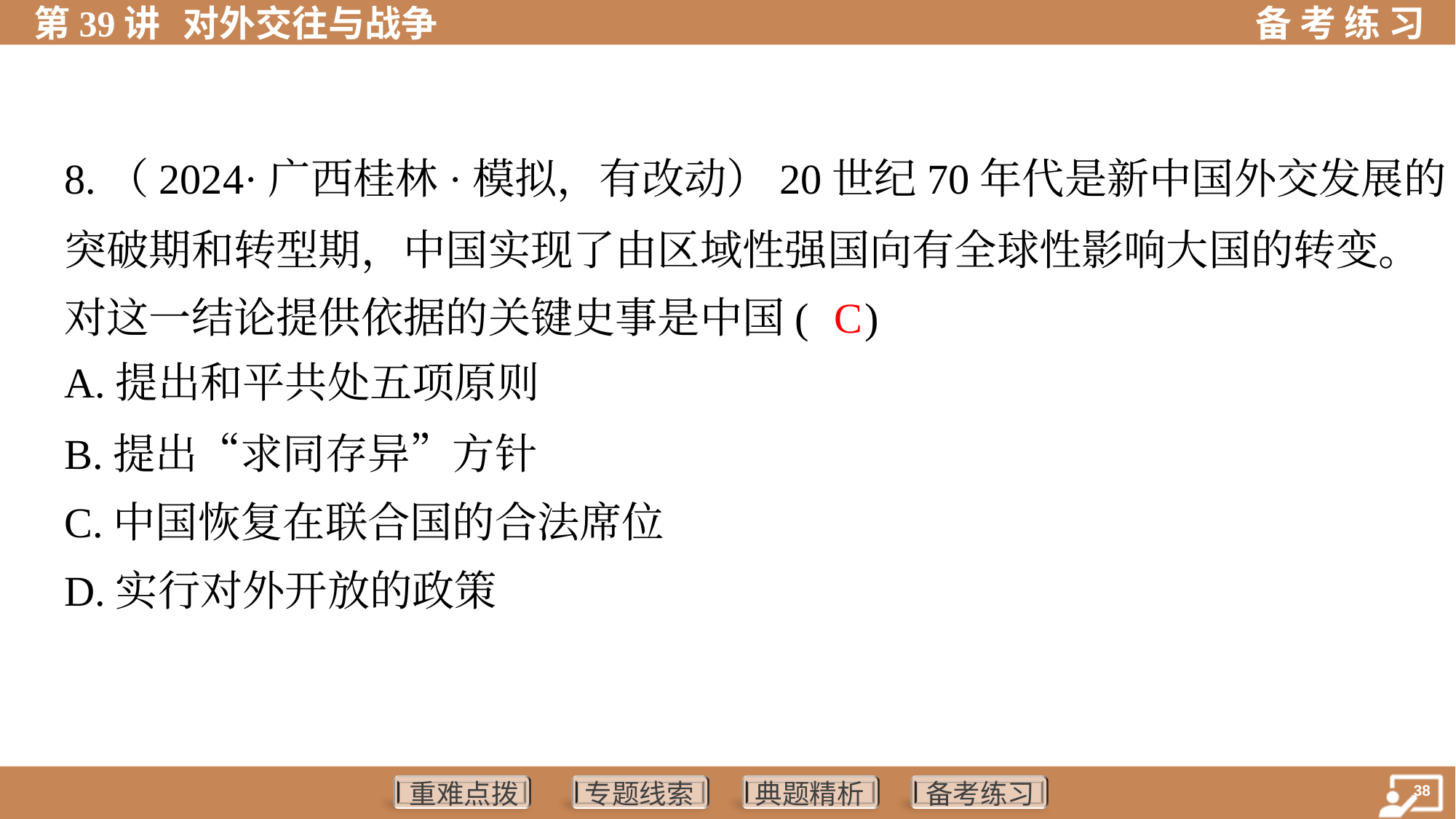

8.（2024·广西桂林·模拟，有改动）20世纪70年代是新中国外交发展的
突破期和转型期，中国实现了由区域性强国向有全球性影响大国的转变。
对这一结论提供依据的关键史事是中国(     )
C
A.提出和平共处五项原则
B.提出“求同存异”方针
C.中国恢复在联合国的合法席位
D.实行对外开放的政策